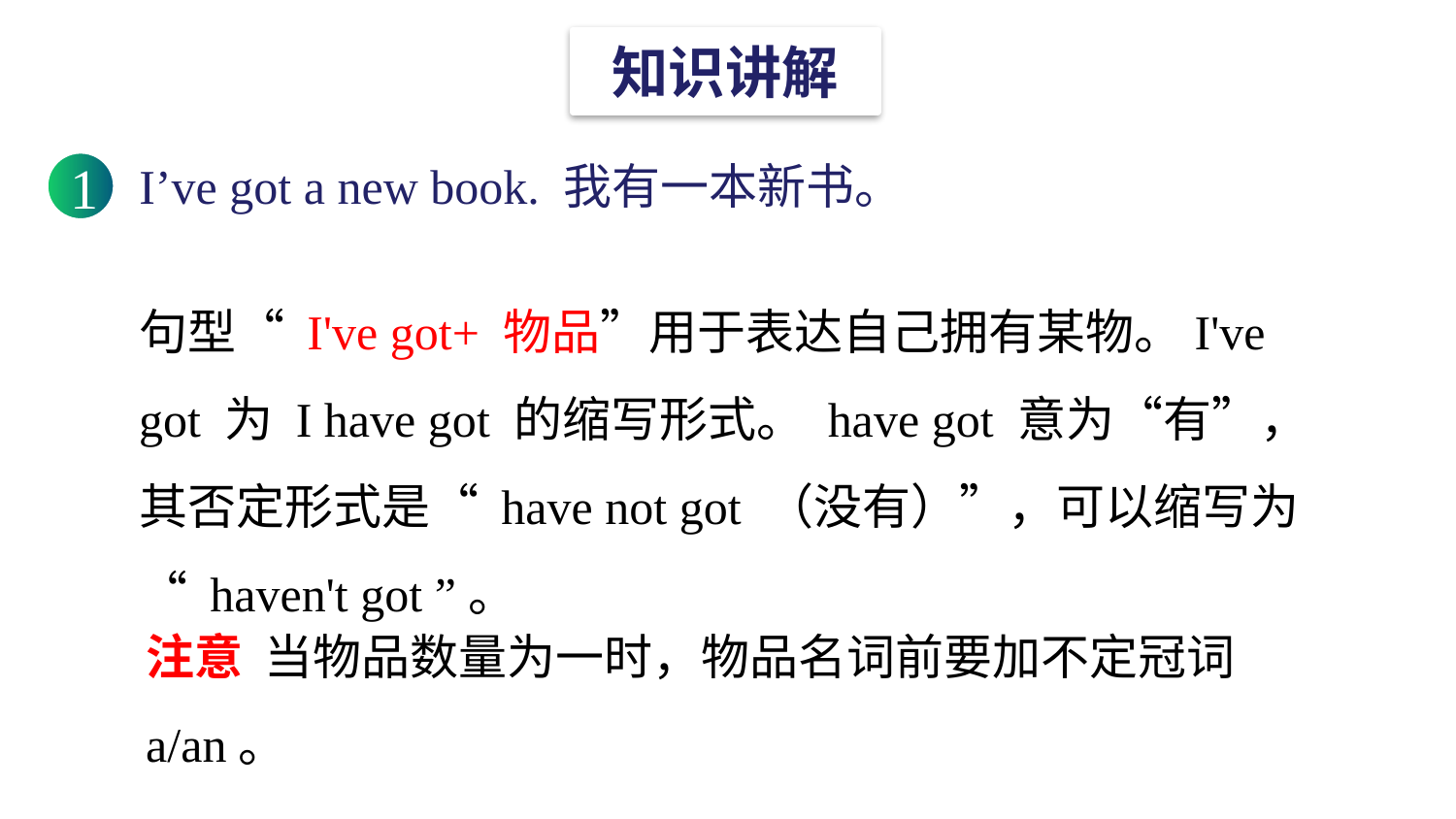

知识讲解
I’ve got a new book. 我有一本新书。
1
句型“ I've got+ 物品”用于表达自己拥有某物。I've got 为 I have got 的缩写形式。 have got 意为“有”，其否定形式是“ have not got （没有）”，可以缩写为“ haven't got ”。
注意  当物品数量为一时，物品名词前要加不定冠词 a/an。